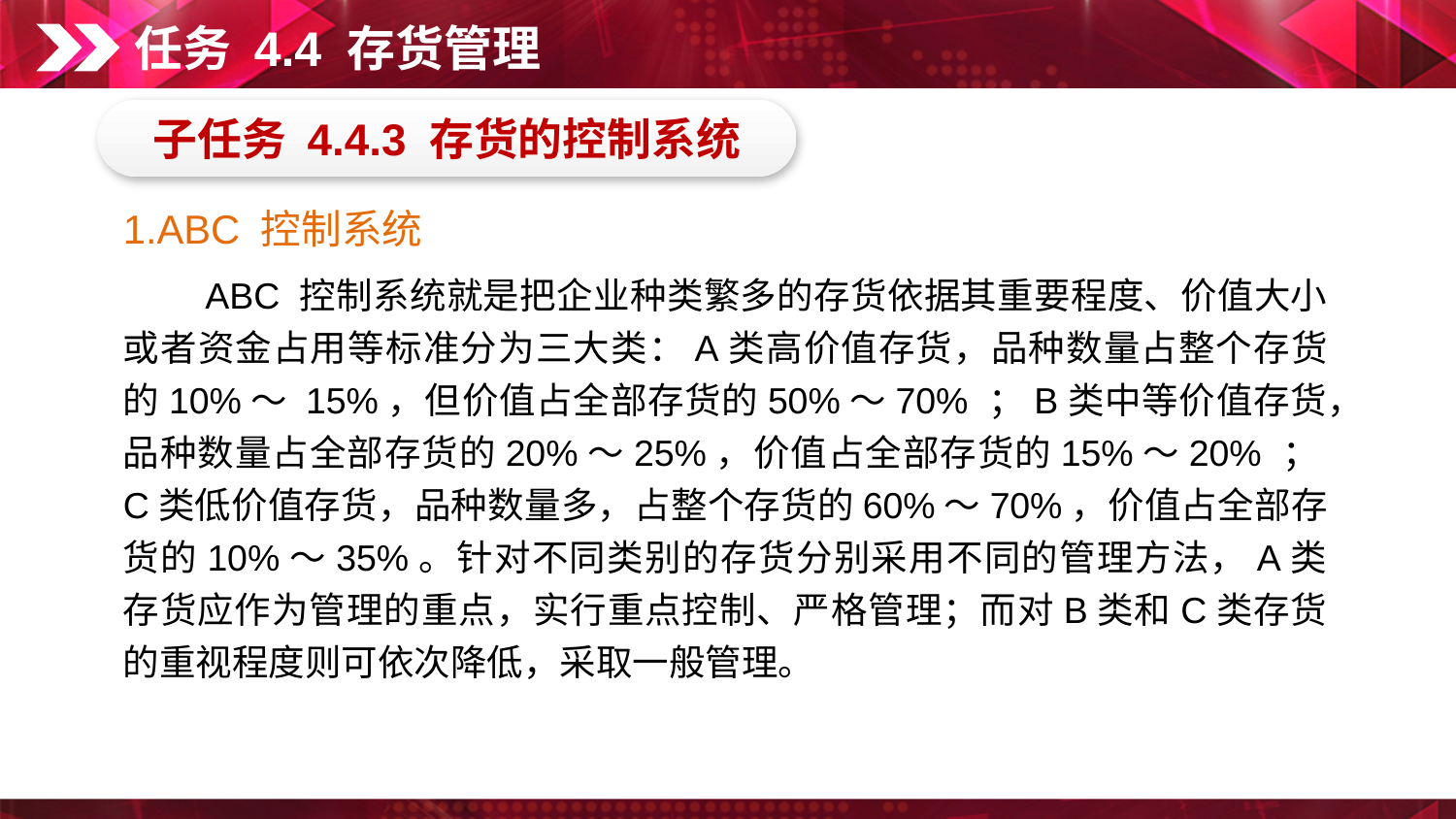

任务 4.4 存货管理

子任务 4.4.3 存货的控制系统
1.ABC 控制系统
　　ABC 控制系统就是把企业种类繁多的存货依据其重要程度、价值大小或者资金占用等标准分为三大类：A类高价值存货，品种数量占整个存货的10%～ 15%，但价值占全部存货的50%～70% ；B类中等价值存货，品种数量占全部存货的20%～25%，价值占全部存货的15%～20% ；C类低价值存货，品种数量多，占整个存货的60%～70%，价值占全部存货的10%～35%。针对不同类别的存货分别采用不同的管理方法，A类存货应作为管理的重点，实行重点控制、严格管理；而对B类和C类存货的重视程度则可依次降低，采取一般管理。